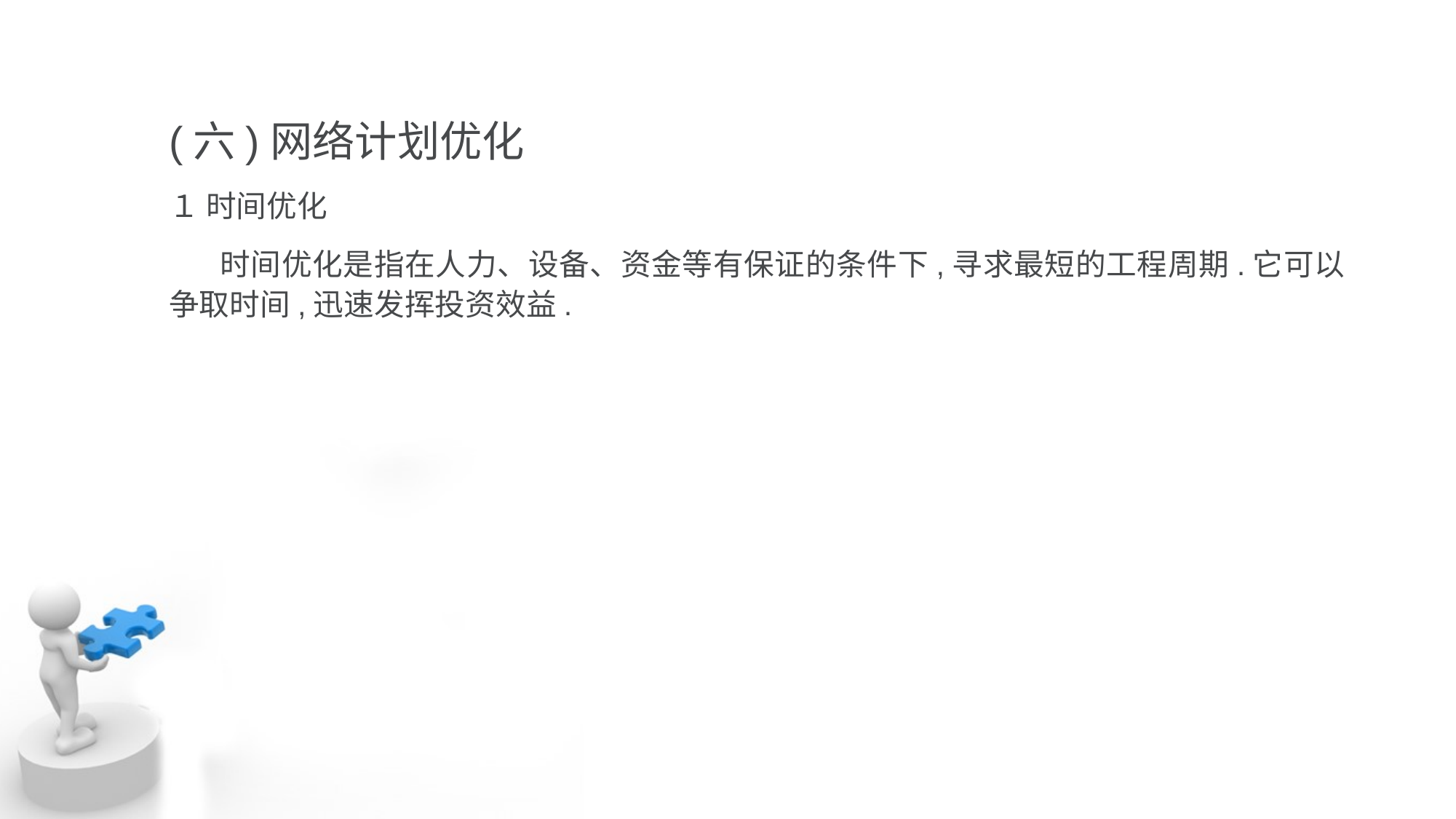

(六)网络计划优化
１ 时间优化
      时间优化是指在人力、设备、资金等有保证的条件下,寻求最短的工程周期.它可以 争取时间,迅速发挥投资效益.